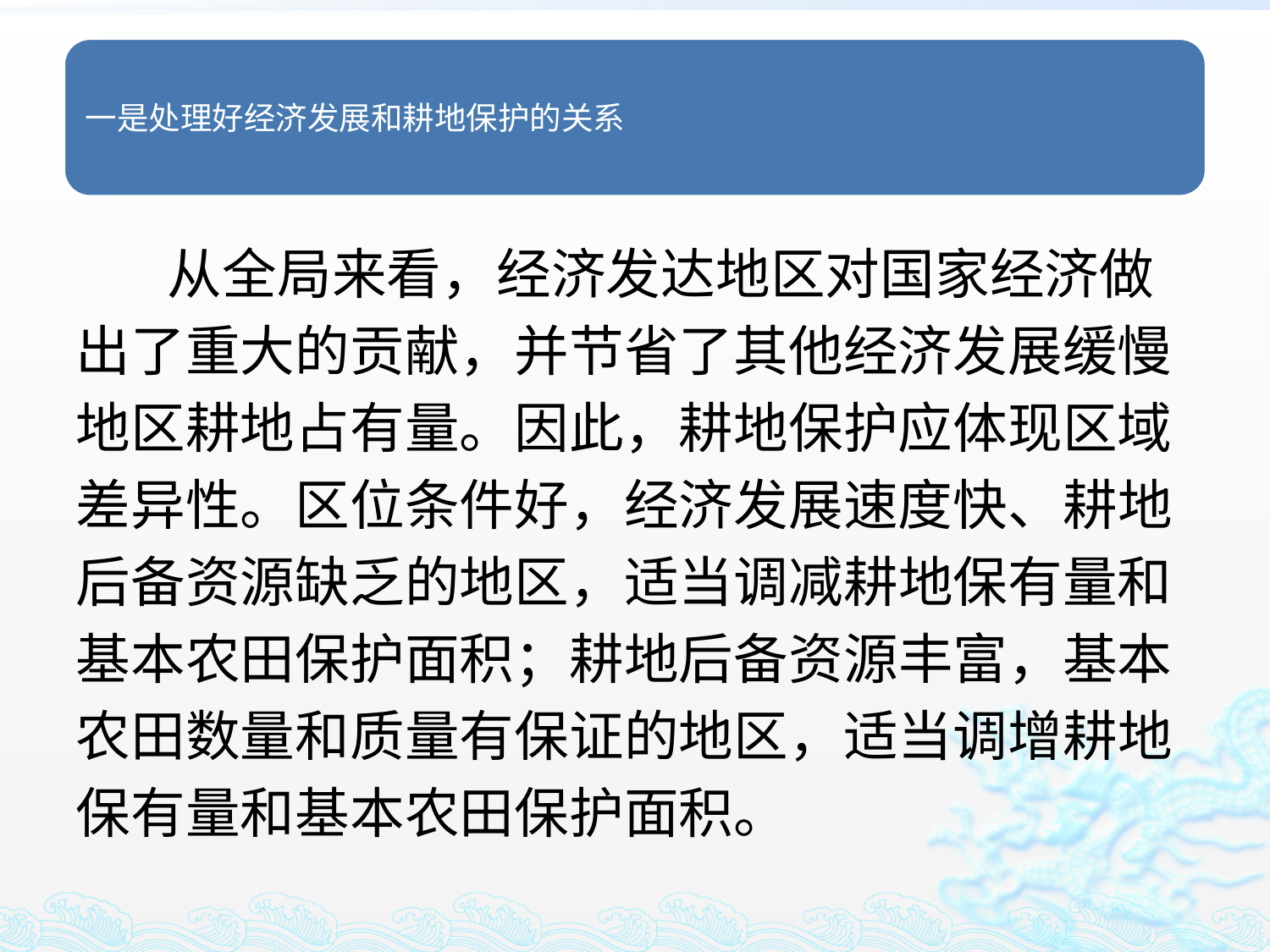

一是处理好经济发展和耕地保护的关系
  从全局来看，经济发达地区对国家经济做出了重大的贡献，并节省了其他经济发展缓慢地区耕地占有量。因此，耕地保护应体现区域差异性。区位条件好，经济发展速度快、耕地后备资源缺乏的地区，适当调减耕地保有量和基本农田保护面积；耕地后备资源丰富，基本农田数量和质量有保证的地区，适当调增耕地保有量和基本农田保护面积。